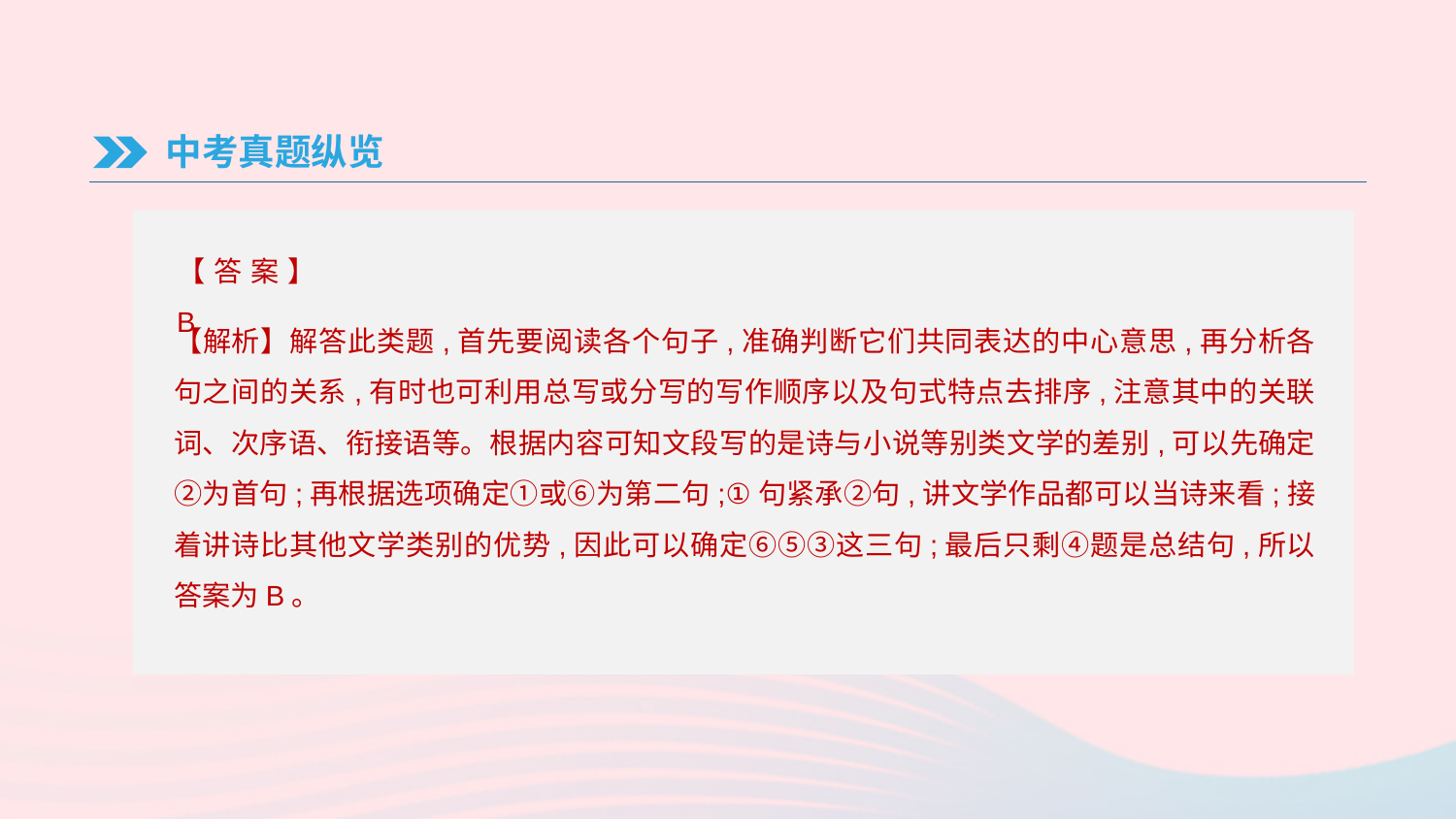

中考真题纵览

【答案】 B
【解析】解答此类题,首先要阅读各个句子,准确判断它们共同表达的中心意思,再分析各句之间的关系,有时也可利用总写或分写的写作顺序以及句式特点去排序,注意其中的关联词、次序语、衔接语等。根据内容可知文段写的是诗与小说等别类文学的差别,可以先确定②为首句;再根据选项确定①或⑥为第二句;①句紧承②句,讲文学作品都可以当诗来看;接着讲诗比其他文学类别的优势,因此可以确定⑥⑤③这三句;最后只剩④题是总结句,所以答案为B。